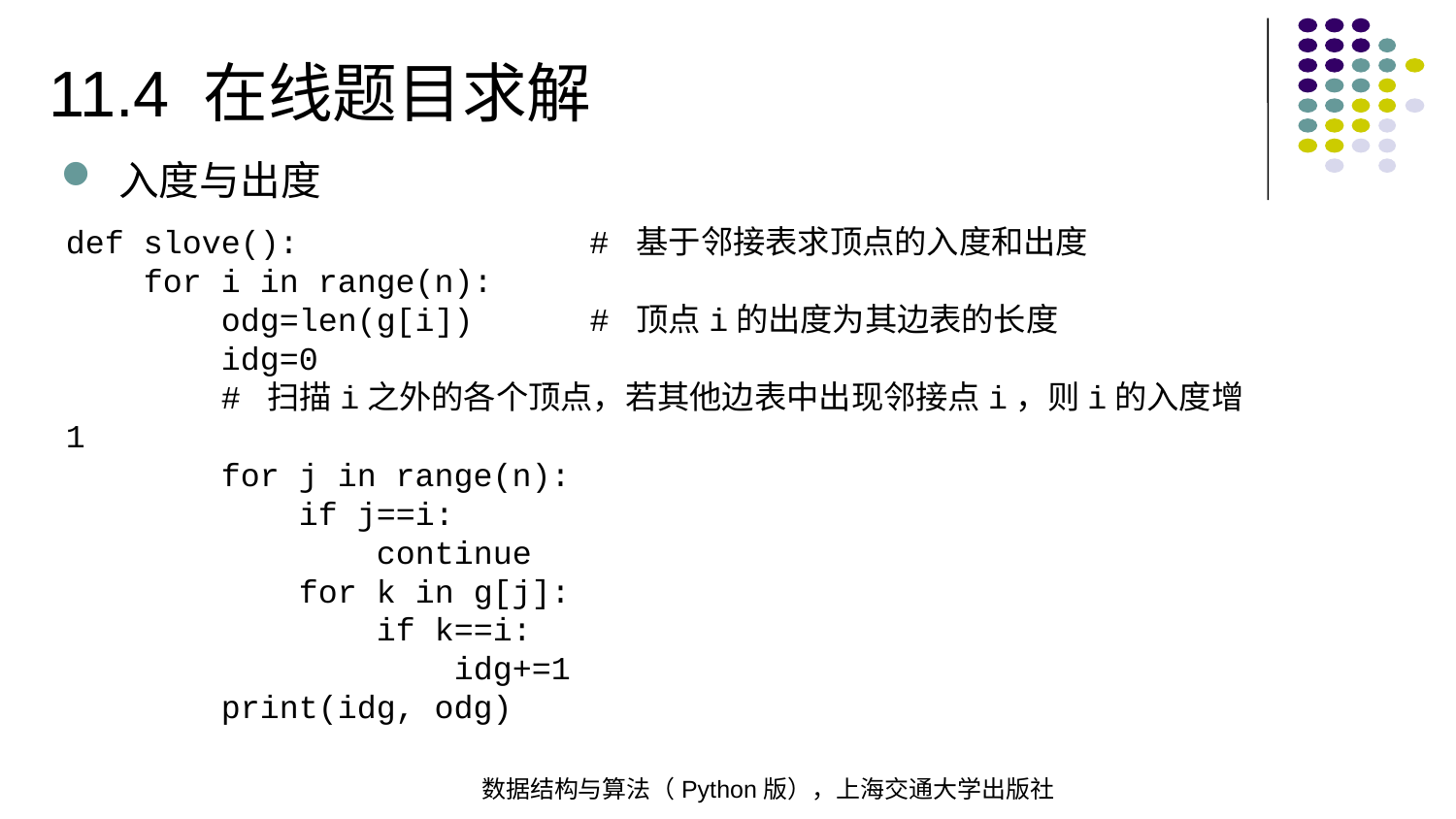

11.4 在线题目求解
入度与出度
def slove():               # 基于邻接表求顶点的入度和出度
    for i in range(n):
        odg=len(g[i])      # 顶点i的出度为其边表的长度
        idg=0
        # 扫描i之外的各个顶点，若其他边表中出现邻接点i，则i的入度增1
        for j in range(n):
            if j==i:
                continue
            for k in g[j]:
                if k==i:
                    idg+=1
        print(idg, odg)